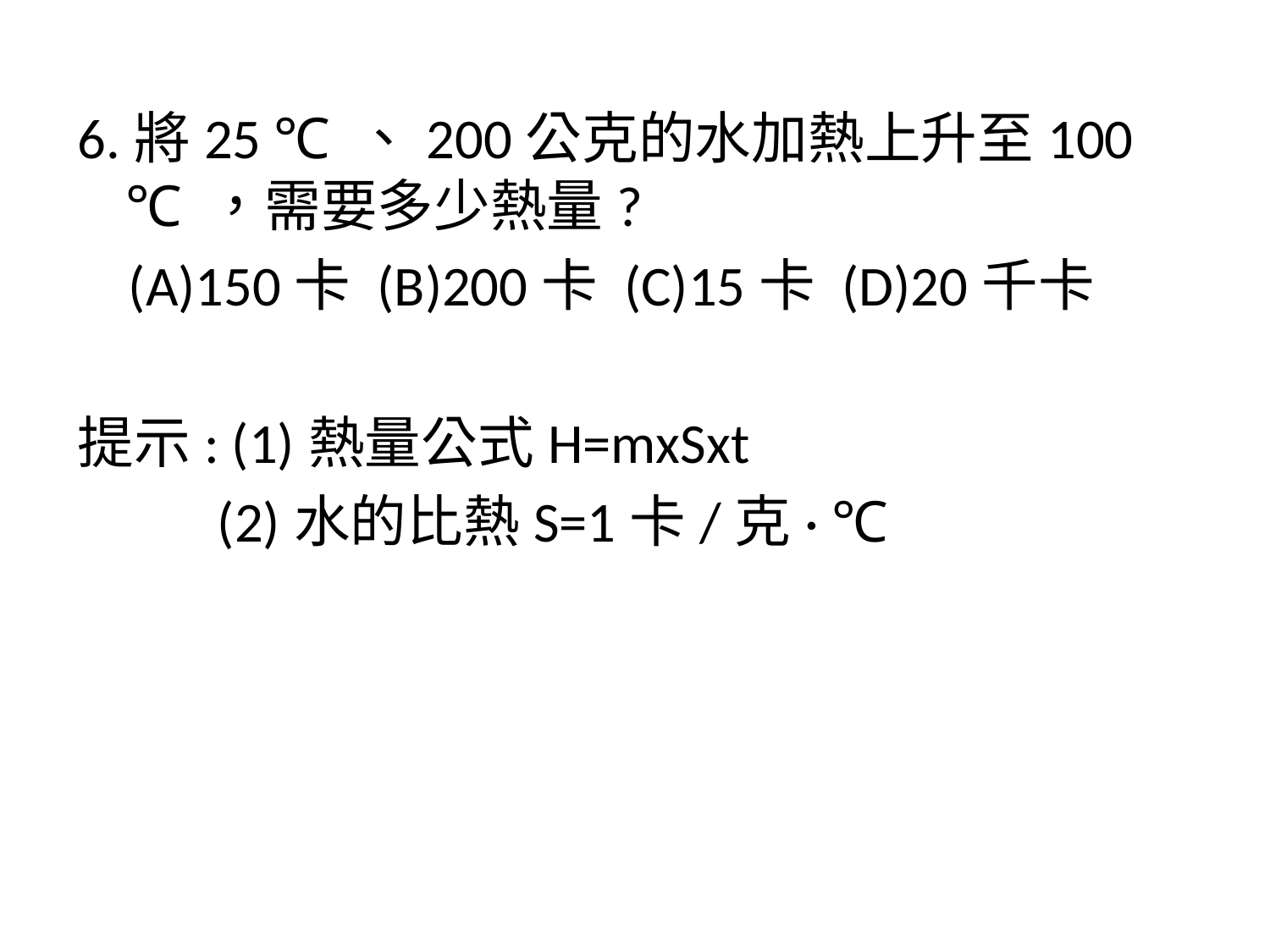

6.將25 ℃ 、200公克的水加熱上升至100 ℃ ，需要多少熱量?
    (A)150卡 (B)200卡 (C)15卡 (D)20千卡

提示: (1)熱量公式H=mxSxt
           (2)水的比熱S=1卡/克· ℃